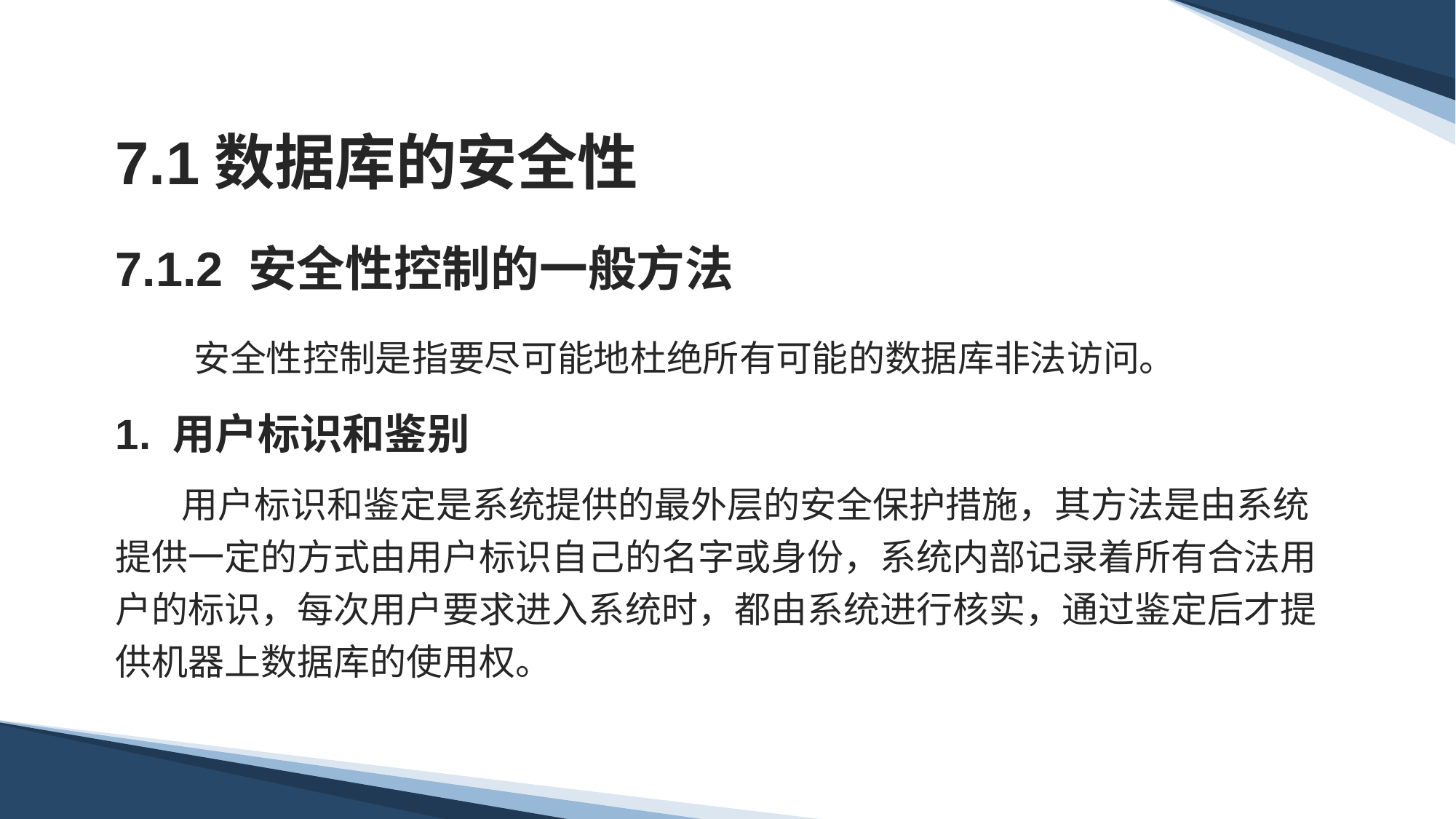

# 7.1数据库的安全性
7.1.2 安全性控制的一般方法
      安全性控制是指要尽可能地杜绝所有可能的数据库非法访问。
1. 用户标识和鉴别
       用户标识和鉴定是系统提供的最外层的安全保护措施，其方法是由系统提供一定的方式由用户标识自己的名字或身份，系统内部记录着所有合法用户的标识，每次用户要求进入系统时，都由系统进行核实，通过鉴定后才提供机器上数据库的使用权。